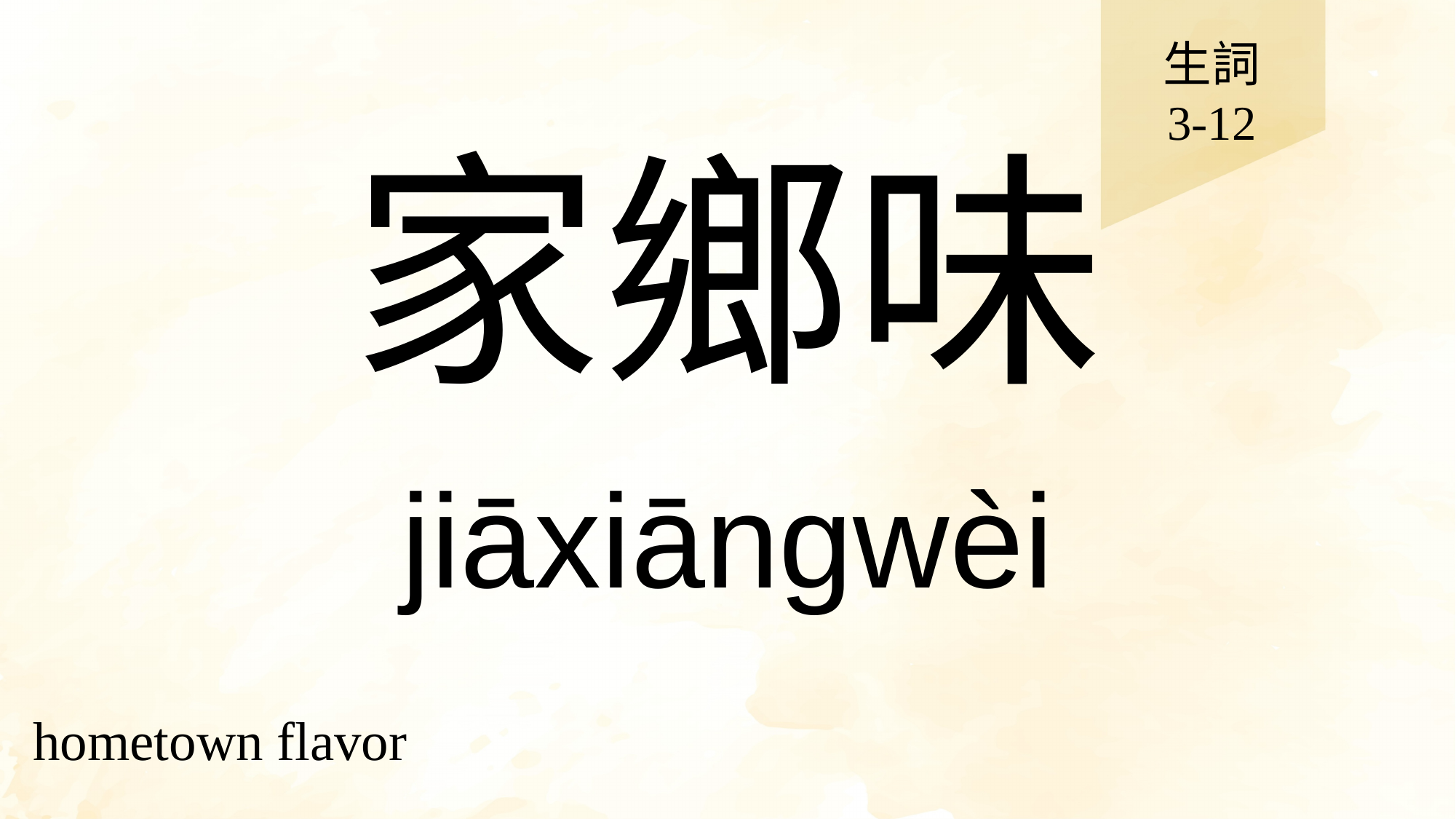

生詞
3-12
# 家鄉味
jiāxiāngwèi
hometown flavor